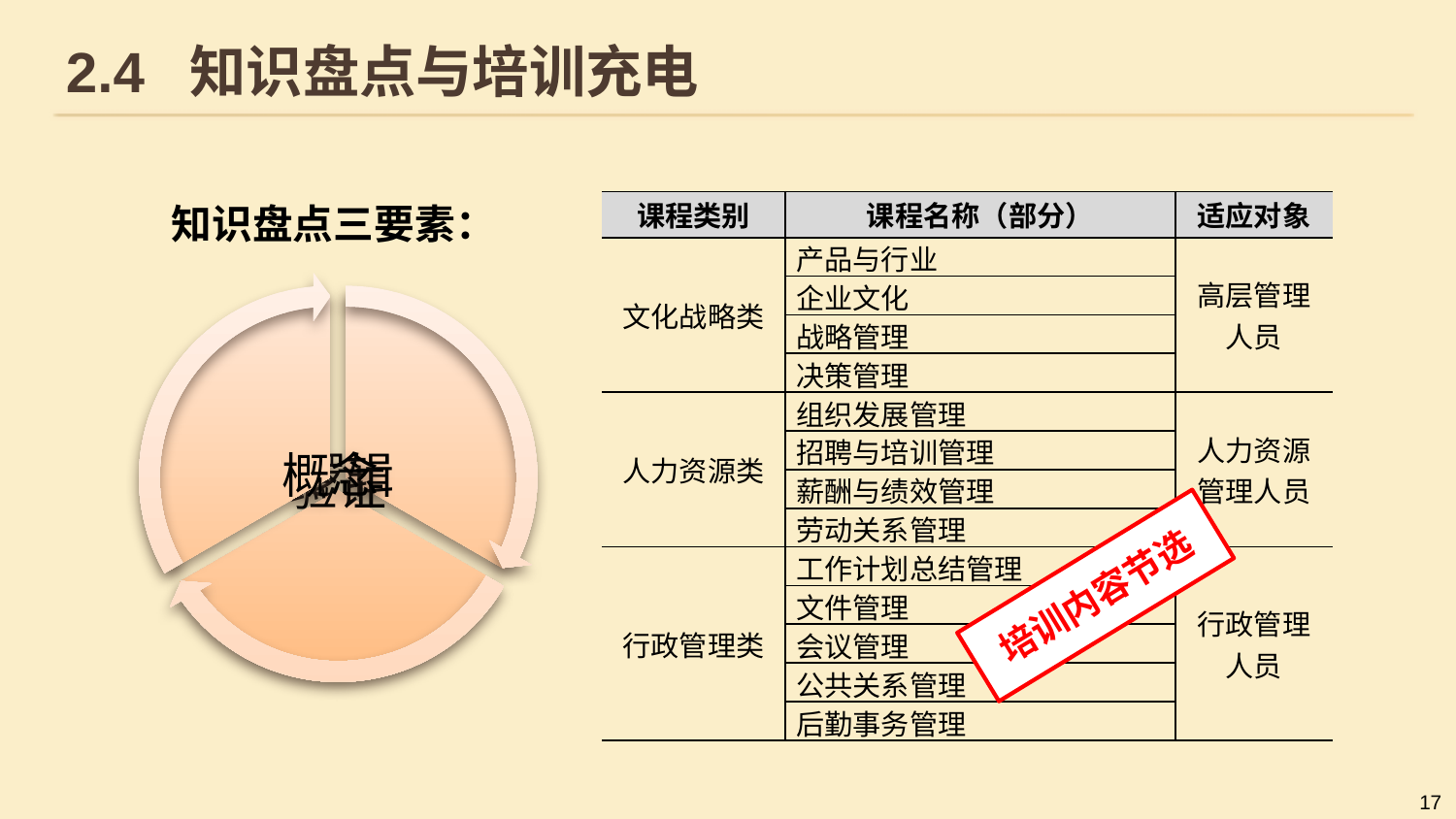

# 2.4  知识盘点与培训充电
知识盘点三要素：
| 课程类别 | 课程名称（部分） | 适应对象 |
| --- | --- | --- |
| 文化战略类 | 产品与行业 | 高层管理人员 |
|  | 企业文化 |  |
|  | 战略管理 |  |
|  | 决策管理 |  |
| 人力资源类 | 组织发展管理 | 人力资源 管理人员 |
|  | 招聘与培训管理 |  |
|  | 薪酬与绩效管理 |  |
|  | 劳动关系管理 |  |
| 行政管理类 | 工作计划总结管理 | 行政管理人员 |
|  | 文件管理 |  |
|  | 会议管理 |  |
|  | 公共关系管理 |  |
|  | 后勤事务管理 |  |
逻辑
验证
概念
培训内容节选
17